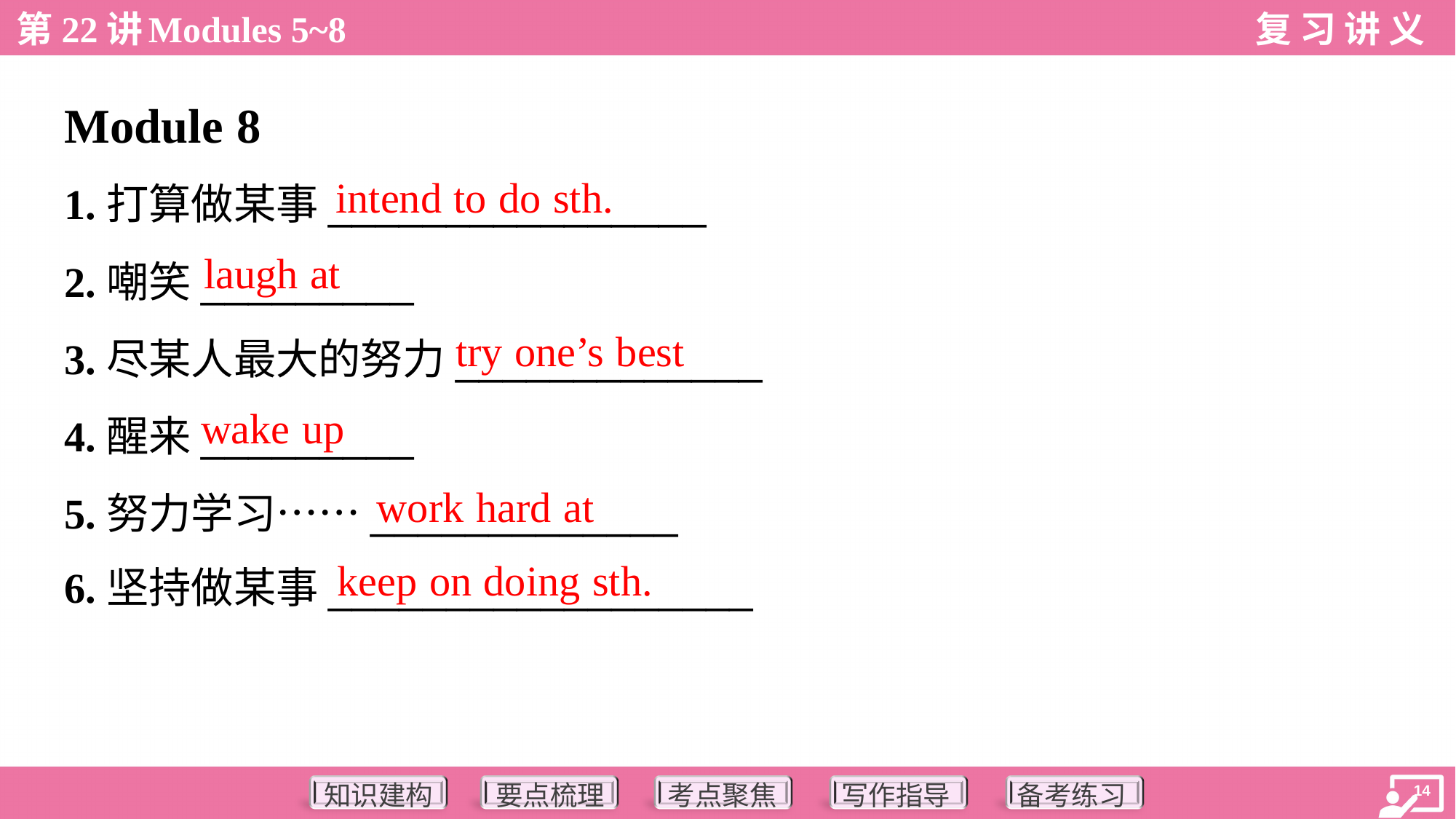

Module 8
intend to do sth.
1.打算做某事________________
2.嘲笑_________
3.尽某人最大的努力_____________
4.醒来_________
5.努力学习……_____________
6.坚持做某事__________________
laugh at
try one’s best
wake up
work hard at
keep on doing sth.